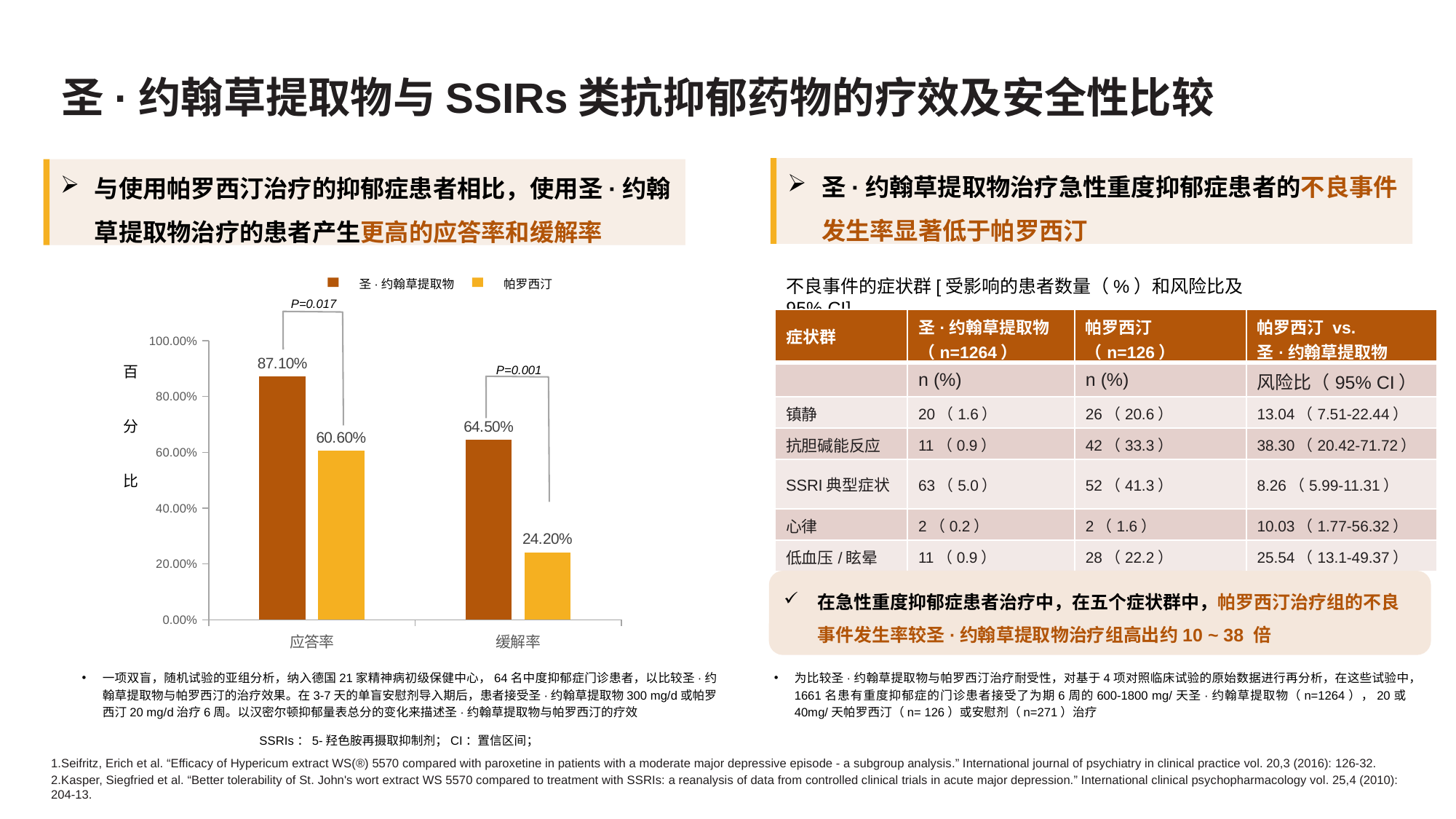

# 圣·约翰草提取物与SSIRs类抗抑郁药物的疗效及安全性比较

圣·约翰草提取物治疗急性重度抑郁症患者的不良事件发生率显著低于帕罗西汀

与使用帕罗西汀治疗的抑郁症患者相比，使用圣·约翰草提取物治疗的患者产生更高的应答率和缓解率
不良事件的症状群[受影响的患者数量（%）和风险比及95% CI]
圣·约翰草提取物
帕罗西汀

百

分

比
P=0.017

### Chart

| Category | 圣约翰草提取物 | 帕罗西汀 |
|---|---|---|
| 应答率 | 0.871 | 0.606 |
| 缓解率 | 0.645 | 0.242 |
P=0.001

| 症状群 | 圣·约翰草提取物 （n=1264） | 帕罗西汀 （n=126） | 帕罗西汀 vs. 圣·约翰草提取物 |
| --- | --- | --- | --- |
|  | n (%) | n (%) | 风险比（95% CI） |
| 镇静 | 20（1.6） | 26（20.6） | 13.04（7.51-22.44） |
| 抗胆碱能反应 | 11（0.9） | 42（33.3） | 38.30（20.42-71.72） |
| SSRI典型症状 | 63（5.0） | 52（41.3） | 8.26（5.99-11.31） |
| 心律 | 2（0.2） | 2（1.6） | 10.03（1.77-56.32） |
| 低血压/眩晕 | 11（0.9） | 28（22.2） | 25.54（13.1-49.37） |
在急性重度抑郁症患者治疗中，在五个症状群中，帕罗西汀治疗组的不良事件发生率较圣·约翰草提取物治疗组高出约10 ~ 38 倍
一项双盲，随机试验的亚组分析，纳入德国21家精神病初级保健中心，64名中度抑郁症门诊患者，以比较圣·约翰草提取物与帕罗西汀的治疗效果。在3-7天的单盲安慰剂导入期后，患者接受圣·约翰草提取物300 mg/d或帕罗西汀20 mg/d治疗6周。以汉密尔顿抑郁量表总分的变化来描述圣·约翰草提取物与帕罗西汀的疗效
为比较圣·约翰草提取物与帕罗西汀治疗耐受性，对基于4项对照临床试验的原始数据进行再分析，在这些试验中，1661名患有重度抑郁症的门诊患者接受了为期6周的600-1800 mg/天圣·约翰草提取物（n=1264），20或40mg/天帕罗西汀（n= 126）或安慰剂（n=271）治疗
SSRIs：5-羟色胺再摄取抑制剂；CI：置信区间；
1.Seifritz, Erich et al. “Efficacy of Hypericum extract WS(®) 5570 compared with paroxetine in patients with a moderate major depressive episode - a subgroup analysis.” International journal of psychiatry in clinical practice vol. 20,3 (2016): 126-32.
2.Kasper, Siegfried et al. “Better tolerability of St. John's wort extract WS 5570 compared to treatment with SSRIs: a reanalysis of data from controlled clinical trials in acute major depression.” International clinical psychopharmacology vol. 25,4 (2010): 204-13.